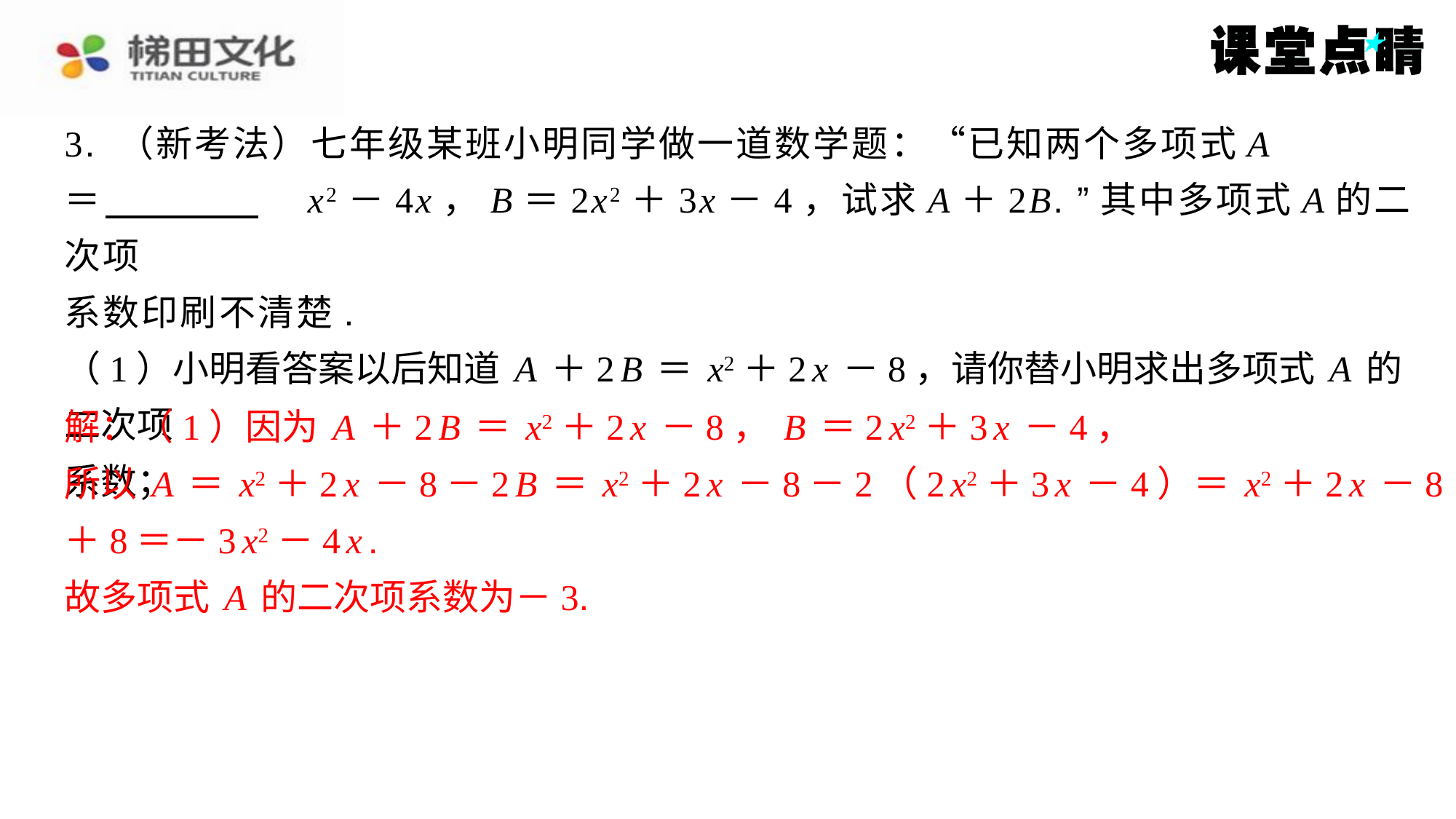

3. （新考法）七年级某班小明同学做一道数学题：“已知两个多项式A
＝ 　　　　　x2－4x，B＝2x2＋3x－4，试求A＋2B. ”其中多项式A的二次项
系数印刷不清楚.
（1）小明看答案以后知道A＋2B＝x2＋2x－8，请你替小明求出多项式A的二次项
系数；
解：（1）因为A＋2B＝x2＋2x－8，B＝2x2＋3x－4，
所以A＝x2＋2x－8－2B＝x2＋2x－8－2（2x2＋3x－4）＝x2＋2x－8－4x2－6x
＋8＝－3x2－4x.
故多项式A的二次项系数为－3.
解：（1）因为A＋2B＝x2＋2x－8，B＝2x2＋3x－4，
所以A＝x2＋2x－8－2B＝x2＋2x－8－2（2x2＋3x－4）＝x2＋2x－8－4x2－6x
＋8＝－3x2－4x.
故多项式A的二次项系数为－3.